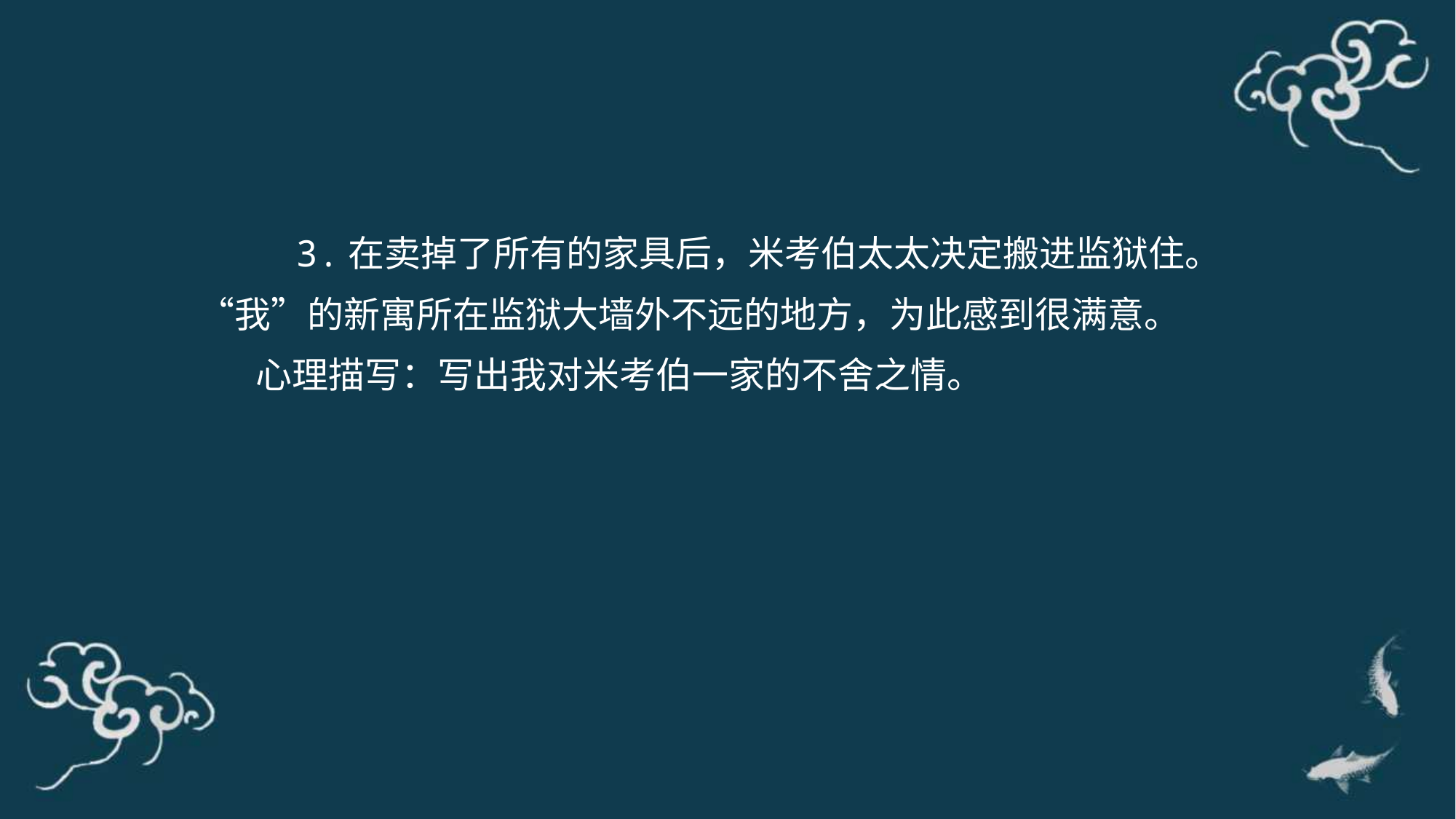

3.在卖掉了所有的家具后，米考伯太太决定搬进监狱住。“我”的新寓所在监狱大墙外不远的地方，为此感到很满意。
  心理描写：写出我对米考伯一家的不舍之情。